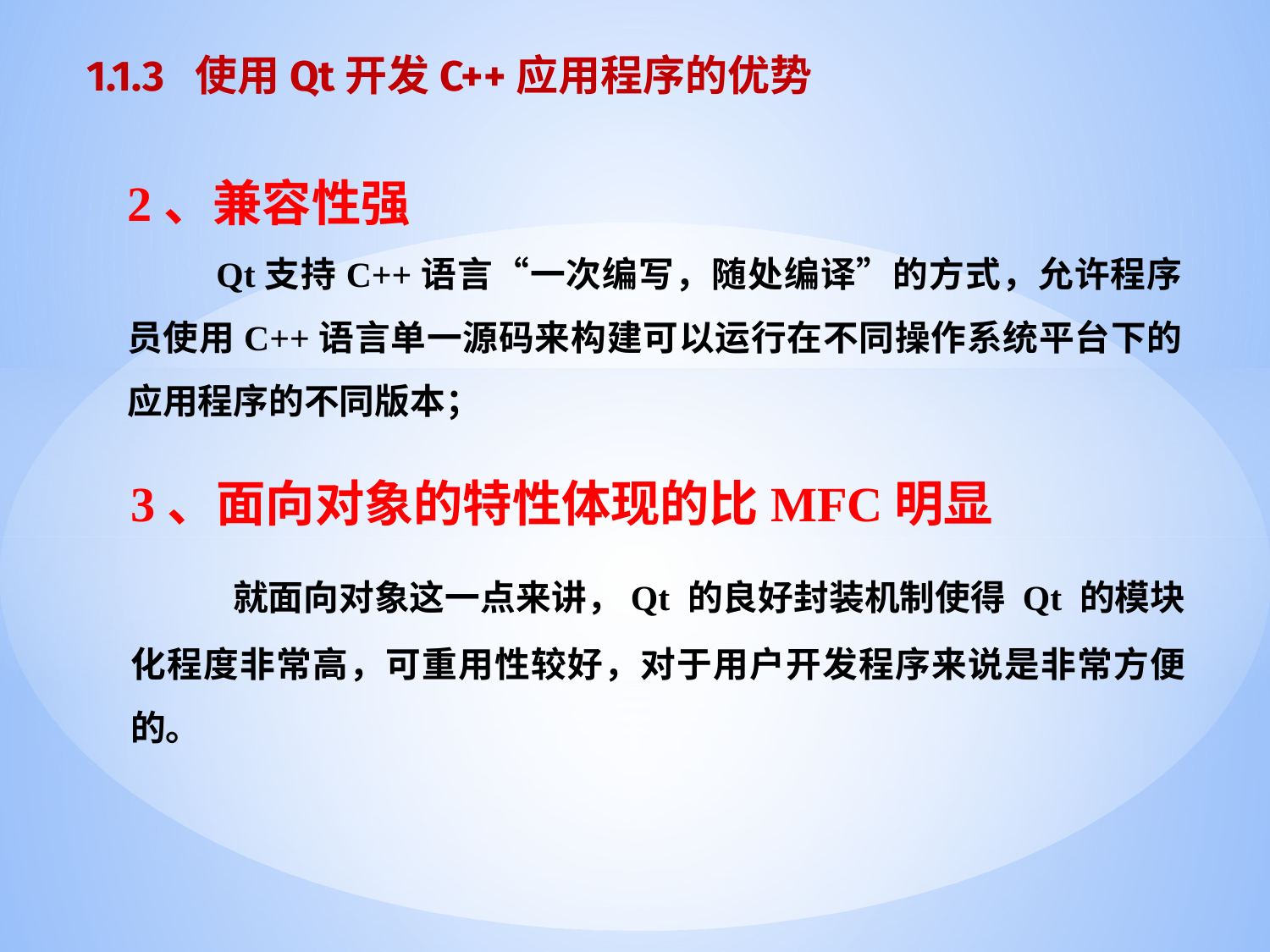

1.1.3  使用Qt开发C++应用程序的优势
2、兼容性强
         Qt支持C++语言“一次编写，随处编译”的方式，允许程序员使用C++语言单一源码来构建可以运行在不同操作系统平台下的应用程序的不同版本；
3、面向对象的特性体现的比MFC明显
        就面向对象这一点来讲，Qt 的良好封装机制使得 Qt 的模块化程度非常高，可重用性较好，对于用户开发程序来说是非常方便的。